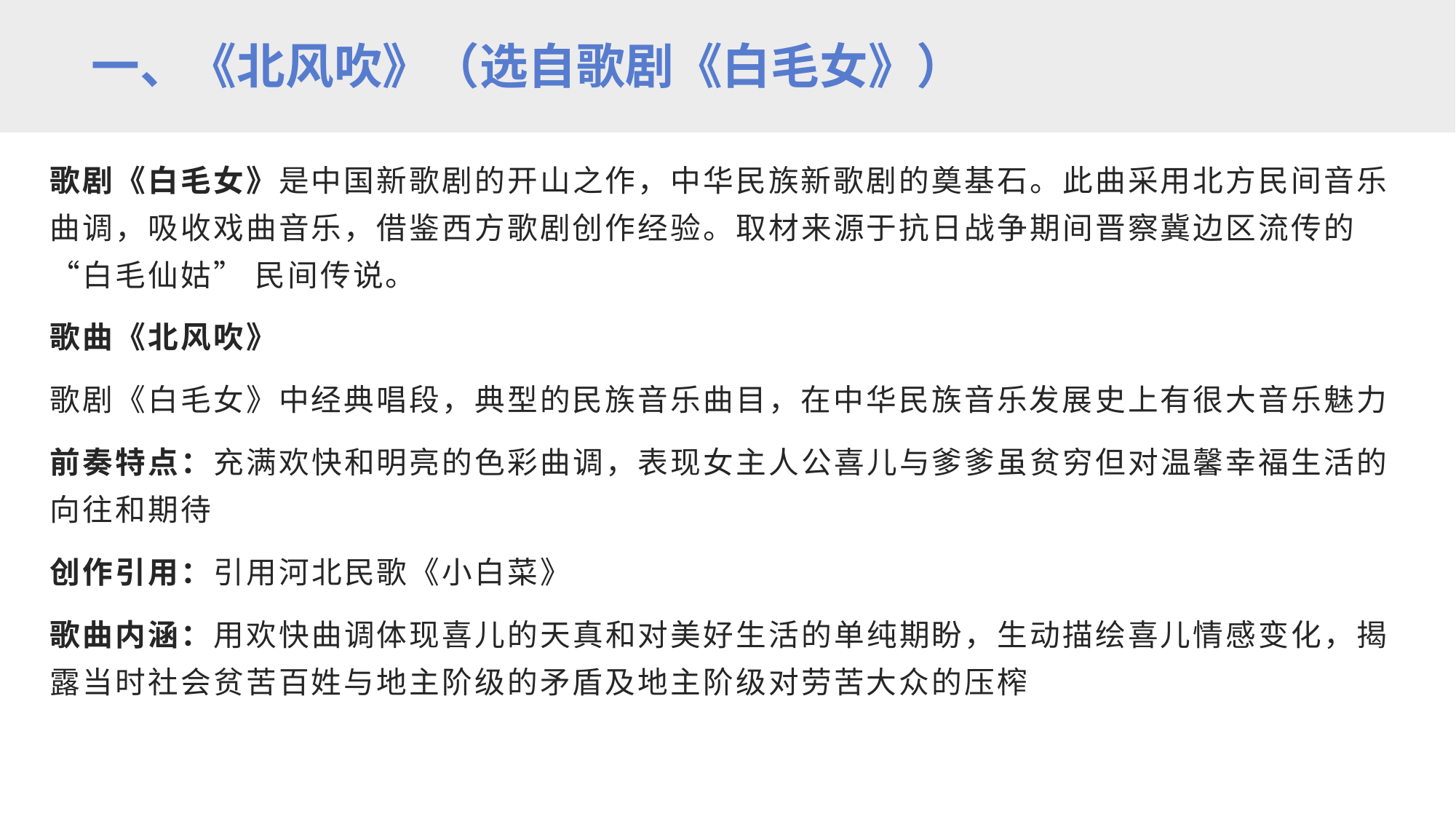

一、《北风吹》（选自歌剧《白毛女》）
歌剧《白毛女》是中国新歌剧的开山之作，中华民族新歌剧的奠基石。此曲采用北方民间音乐曲调，吸收戏曲音乐，借鉴西方歌剧创作经验。取材来源于抗日战争期间晋察冀边区流传的 “白毛仙姑” 民间传说。
歌曲《北风吹》
歌剧《白毛女》中经典唱段，典型的民族音乐曲目，在中华民族音乐发展史上有很大音乐魅力
前奏特点：充满欢快和明亮的色彩曲调，表现女主人公喜儿与爹爹虽贫穷但对温馨幸福生活的向往和期待
创作引用：引用河北民歌《小白菜》
歌曲内涵：用欢快曲调体现喜儿的天真和对美好生活的单纯期盼，生动描绘喜儿情感变化，揭露当时社会贫苦百姓与地主阶级的矛盾及地主阶级对劳苦大众的压榨